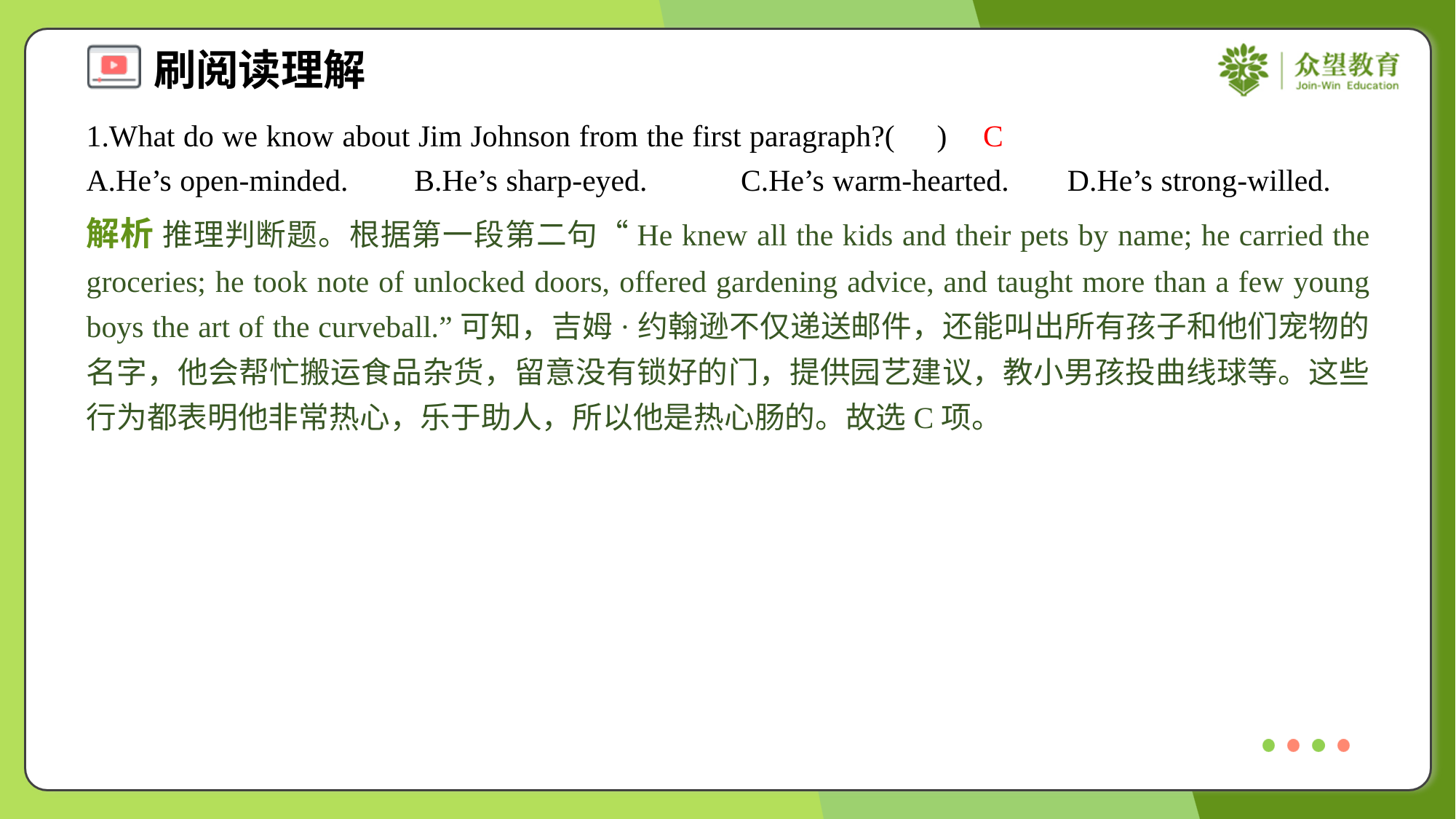

1.What do we know about Jim Johnson from the first paragraph?(     )
C
A.He’s open-minded.	B.He’s sharp-eyed.	C.He’s warm-hearted.	D.He’s strong-willed.
解析 推理判断题。根据第一段第二句“He knew all the kids and their pets by name; he carried the groceries; he took note of unlocked doors, offered gardening advice, and taught more than a few young boys the art of the curveball.”可知，吉姆·约翰逊不仅递送邮件，还能叫出所有孩子和他们宠物的名字，他会帮忙搬运食品杂货，留意没有锁好的门，提供园艺建议，教小男孩投曲线球等。这些行为都表明他非常热心，乐于助人，所以他是热心肠的。故选C项。